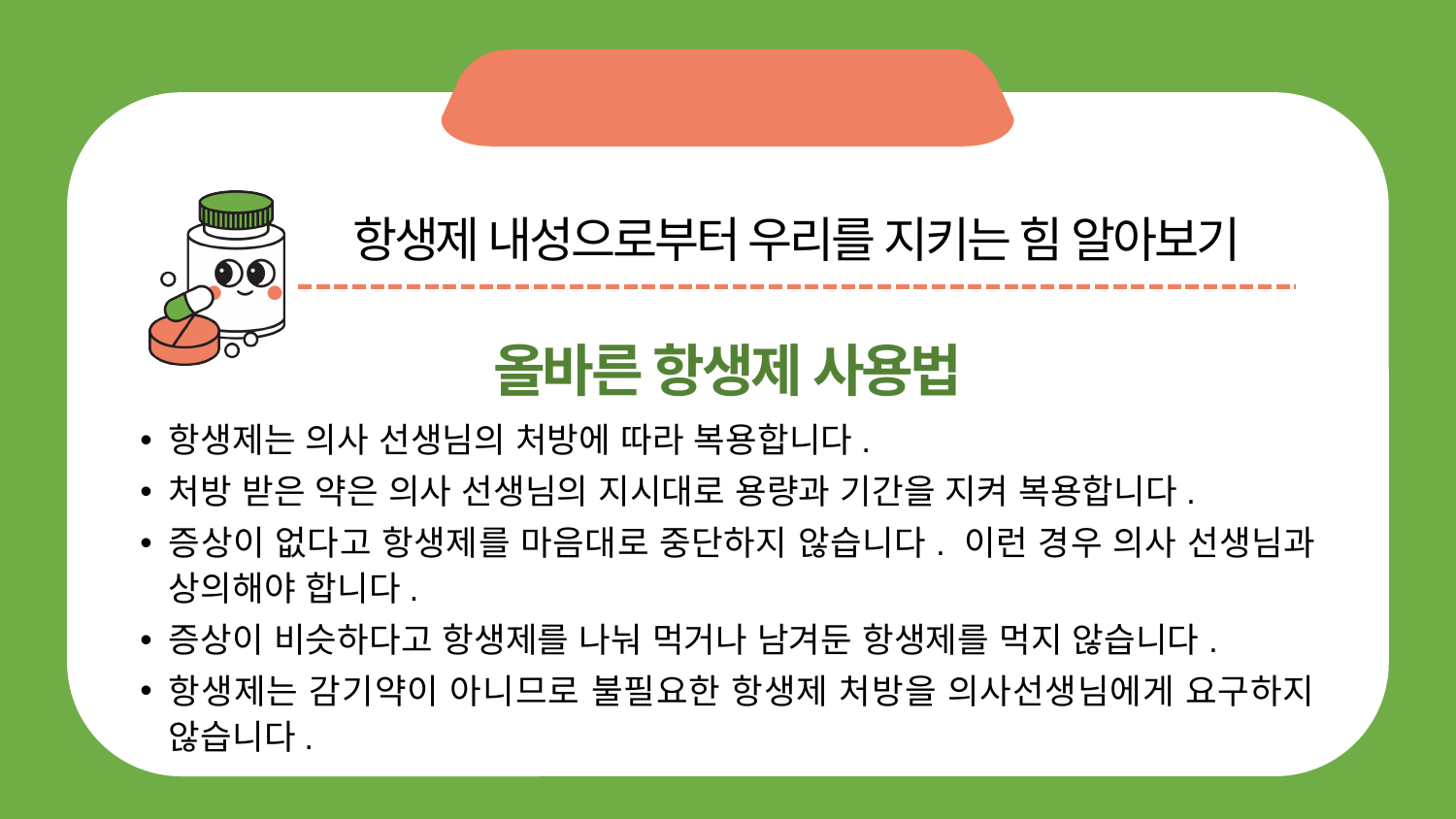

항생제 내성으로부터 우리를 지키는 힘 알아보기
올바른 항생제 사용법
항생제는 의사 선생님의 처방에 따라 복용합니다.
처방 받은 약은 의사 선생님의 지시대로 용량과 기간을 지켜 복용합니다.
증상이 없다고 항생제를 마음대로 중단하지 않습니다. 이런 경우 의사 선생님과 상의해야 합니다.
증상이 비슷하다고 항생제를 나눠 먹거나 남겨둔 항생제를 먹지 않습니다.
항생제는 감기약이 아니므로 불필요한 항생제 처방을 의사선생님에게 요구하지 않습니다.